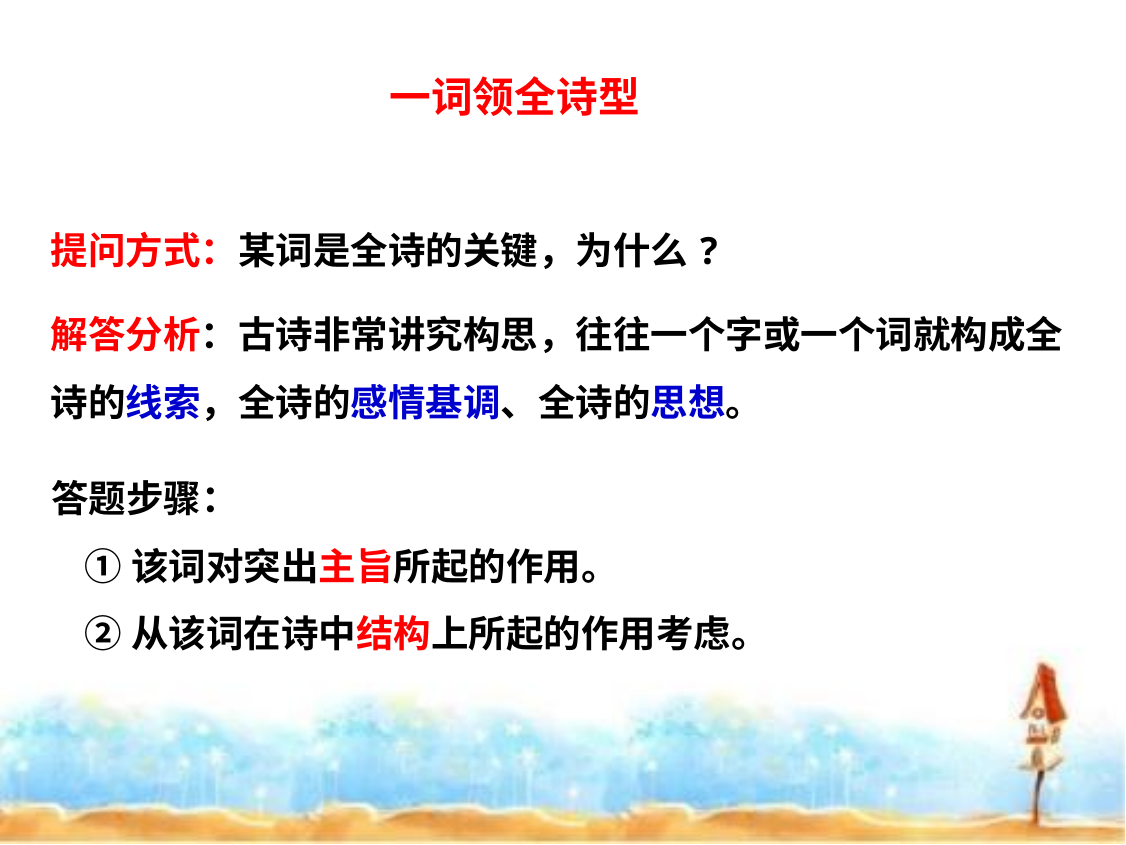

一词领全诗型
提问方式：某词是全诗的关键，为什么?
解答分析：古诗非常讲究构思，往往一个字或一个词就构成全诗的线索，全诗的感情基调、全诗的思想。
答题步骤：
    ①该词对突出主旨所起的作用。
    ②从该词在诗中结构上所起的作用考虑。